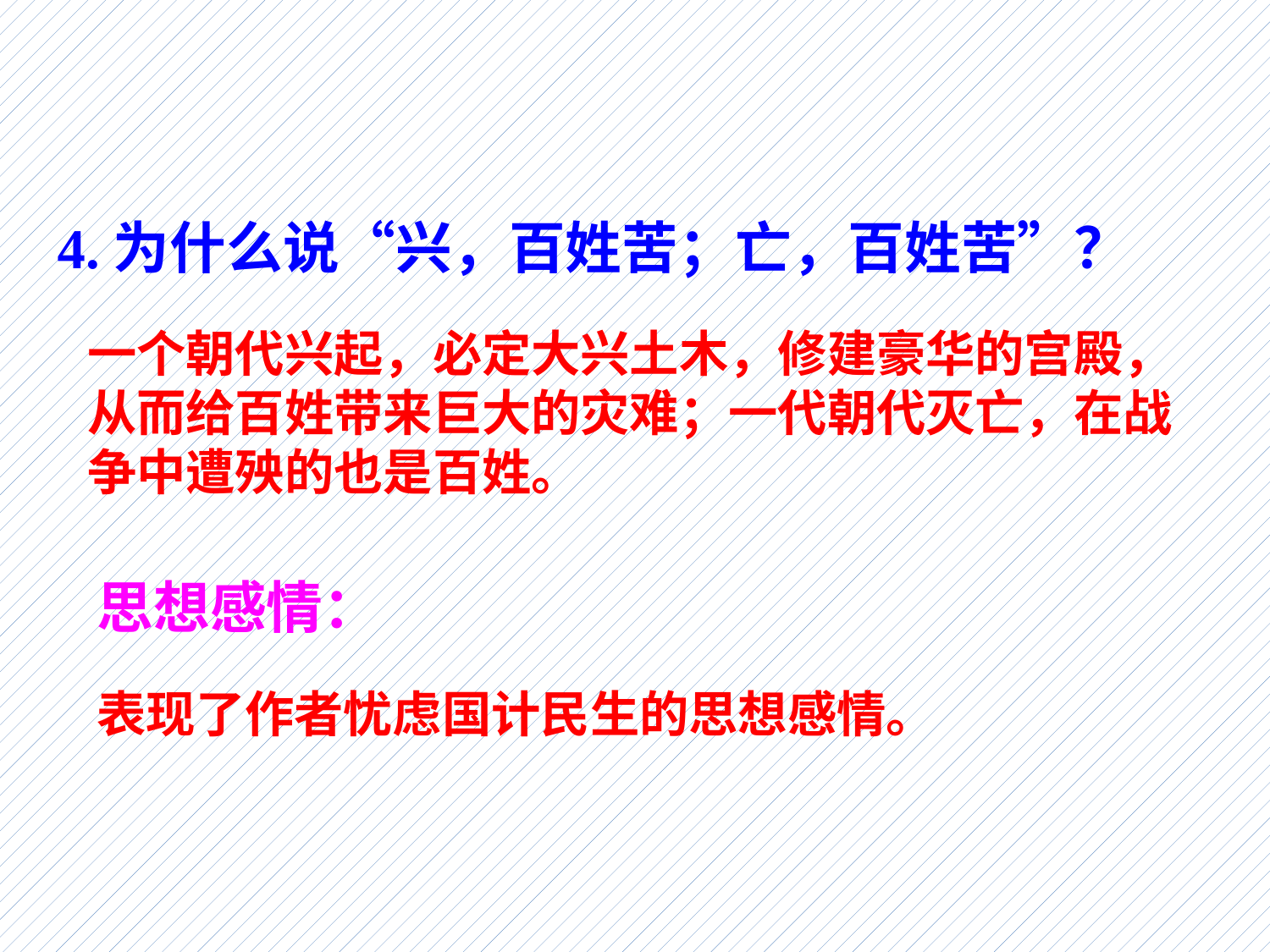

4.为什么说“兴，百姓苦；亡，百姓苦”？
一个朝代兴起，必定大兴土木，修建豪华的宫殿，从而给百姓带来巨大的灾难；一代朝代灭亡，在战争中遭殃的也是百姓。
思想感情：
表现了作者忧虑国计民生的思想感情。